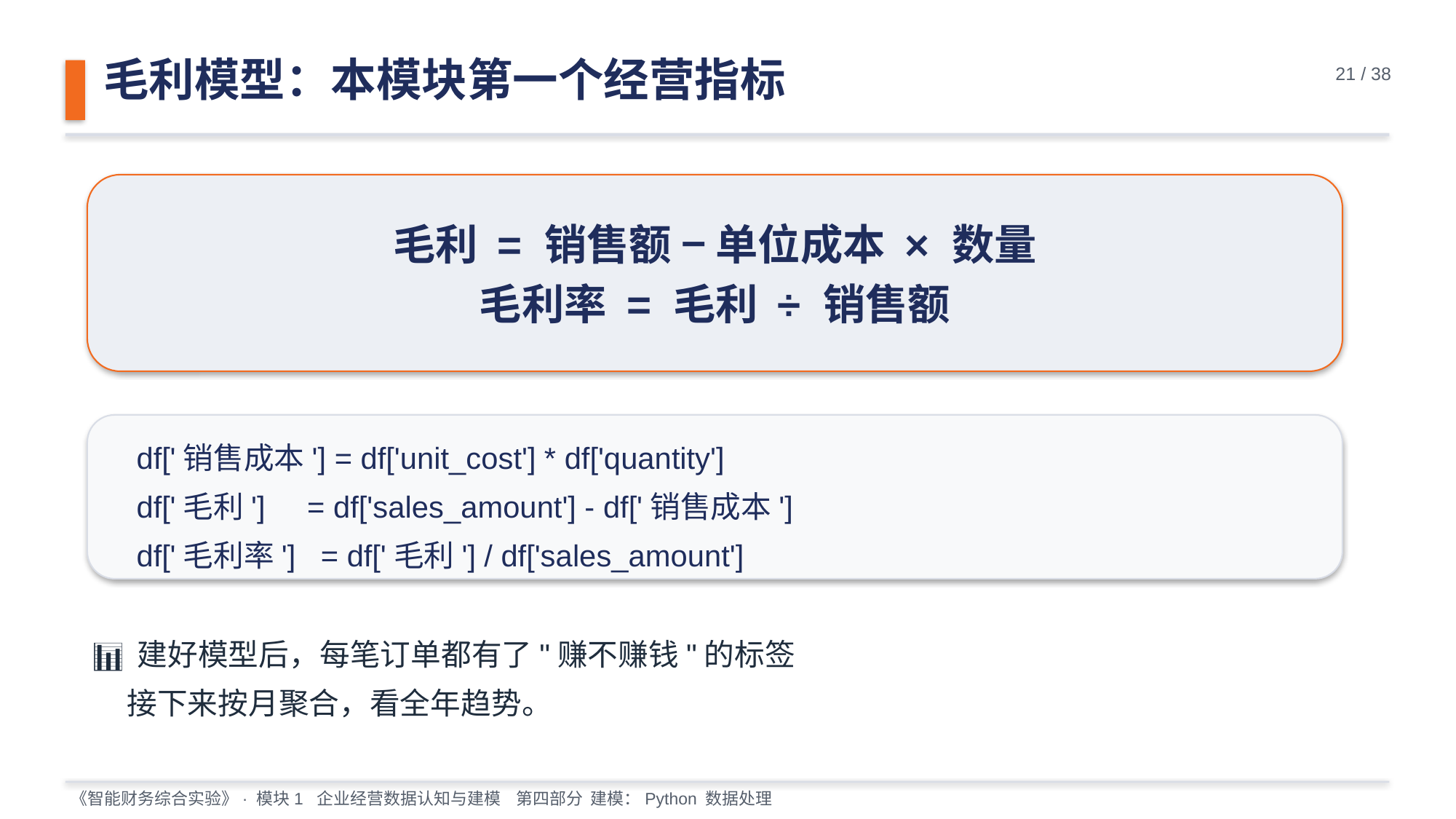

毛利模型：本模块第一个经营指标

21 / 38

毛利 = 销售额 − 单位成本 × 数量
毛利率 = 毛利 ÷ 销售额

df['销售成本'] = df['unit_cost'] * df['quantity']
df['毛利']     = df['sales_amount'] - df['销售成本']
df['毛利率']   = df['毛利'] / df['sales_amount']
📊 建好模型后，每笔订单都有了"赚不赚钱"的标签
    接下来按月聚合，看全年趋势。

《智能财务综合实验》· 模块1  企业经营数据认知与建模    第四部分  建模：Python 数据处理